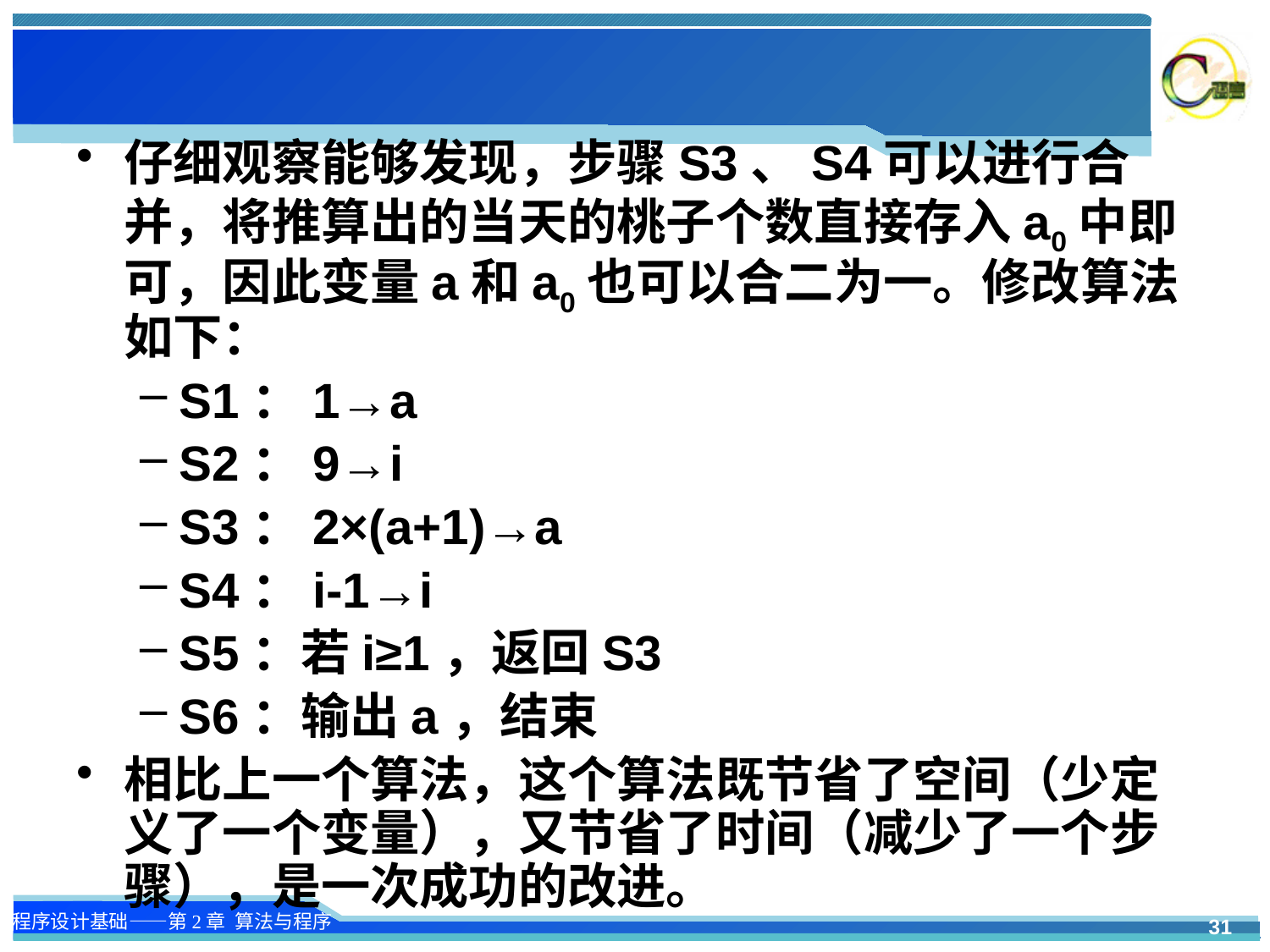

#
仔细观察能够发现，步骤S3、S4可以进行合并，将推算出的当天的桃子个数直接存入a0中即可，因此变量a和a0也可以合二为一。修改算法如下：
S1：1→a
S2：9→i
S3：2×(a+1)→a
S4：i-1→i
S5：若i≥1，返回S3
S6：输出a，结束
相比上一个算法，这个算法既节省了空间（少定义了一个变量），又节省了时间（减少了一个步骤），是一次成功的改进。
31